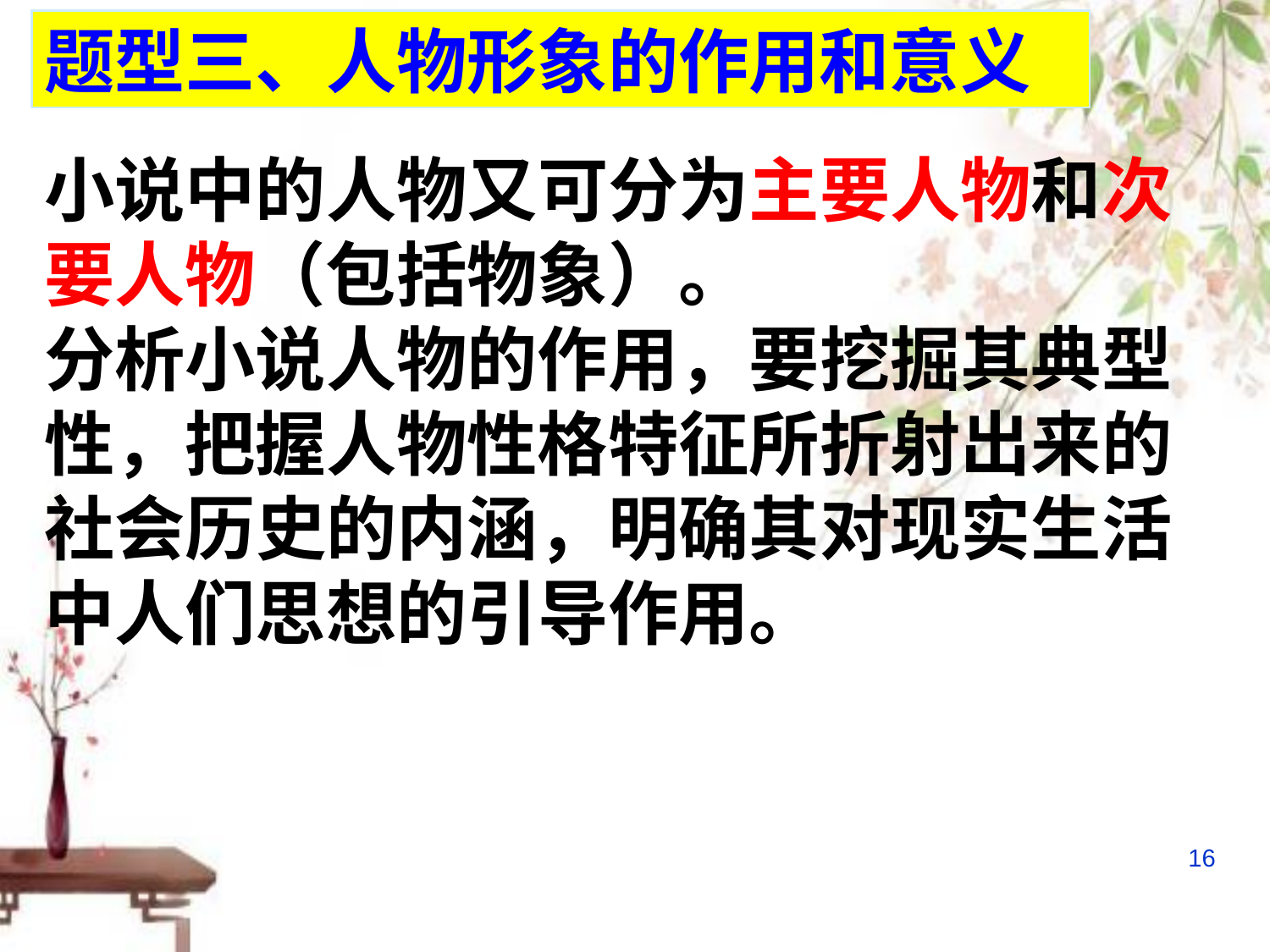

题型三、人物形象的作用和意义
小说中的人物又可分为主要人物和次要人物（包括物象）。
分析小说人物的作用，要挖掘其典型性，把握人物性格特征所折射出来的社会历史的内涵，明确其对现实生活中人们思想的引导作用。
16